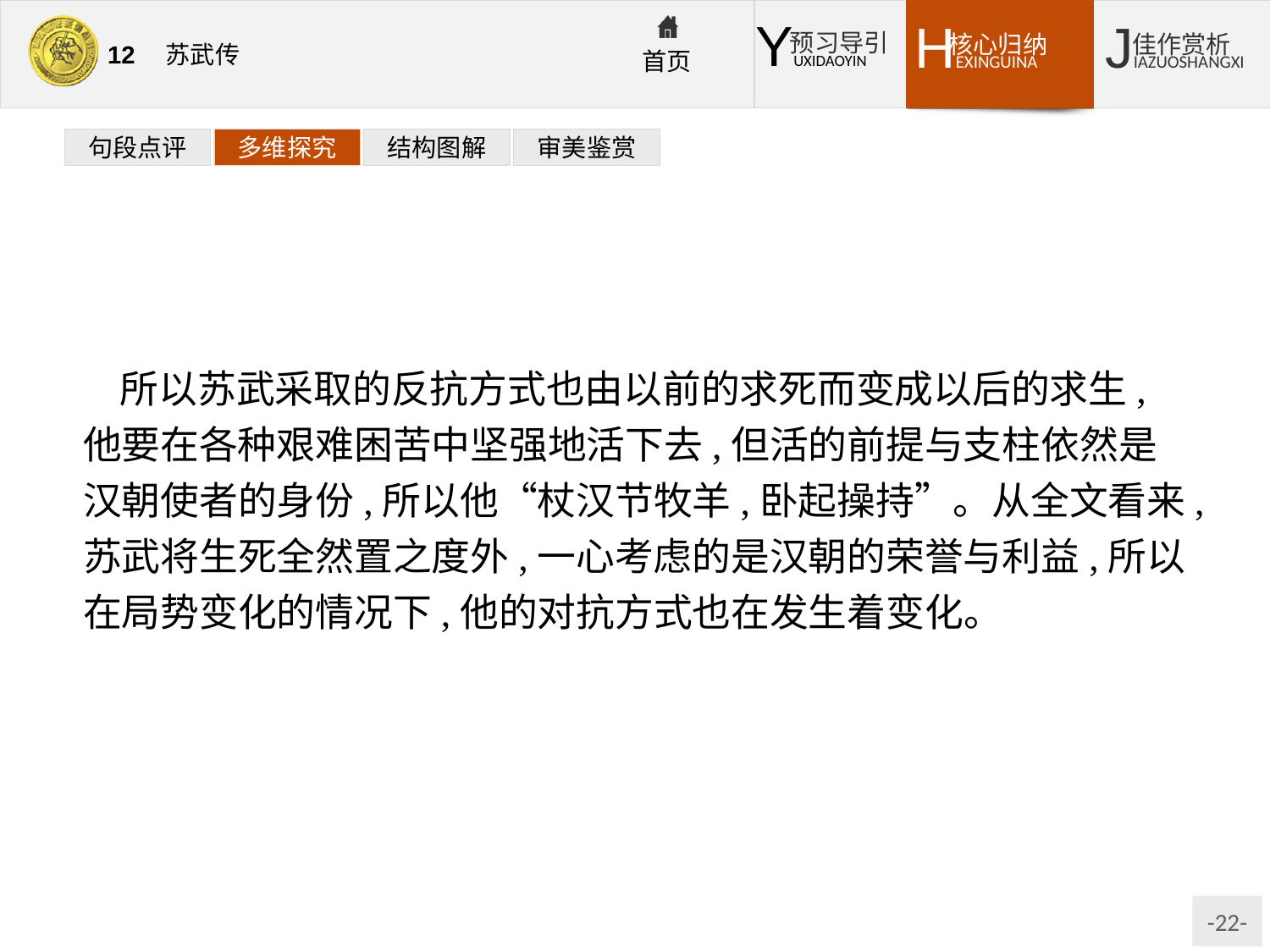

句段点评
多维探究
结构图解
审美鉴赏
所以苏武采取的反抗方式也由以前的求死而变成以后的求生,他要在各种艰难困苦中坚强地活下去,但活的前提与支柱依然是汉朝使者的身份,所以他“杖汉节牧羊,卧起操持”。从全文看来,苏武将生死全然置之度外,一心考虑的是汉朝的荣誉与利益,所以在局势变化的情况下,他的对抗方式也在发生着变化。